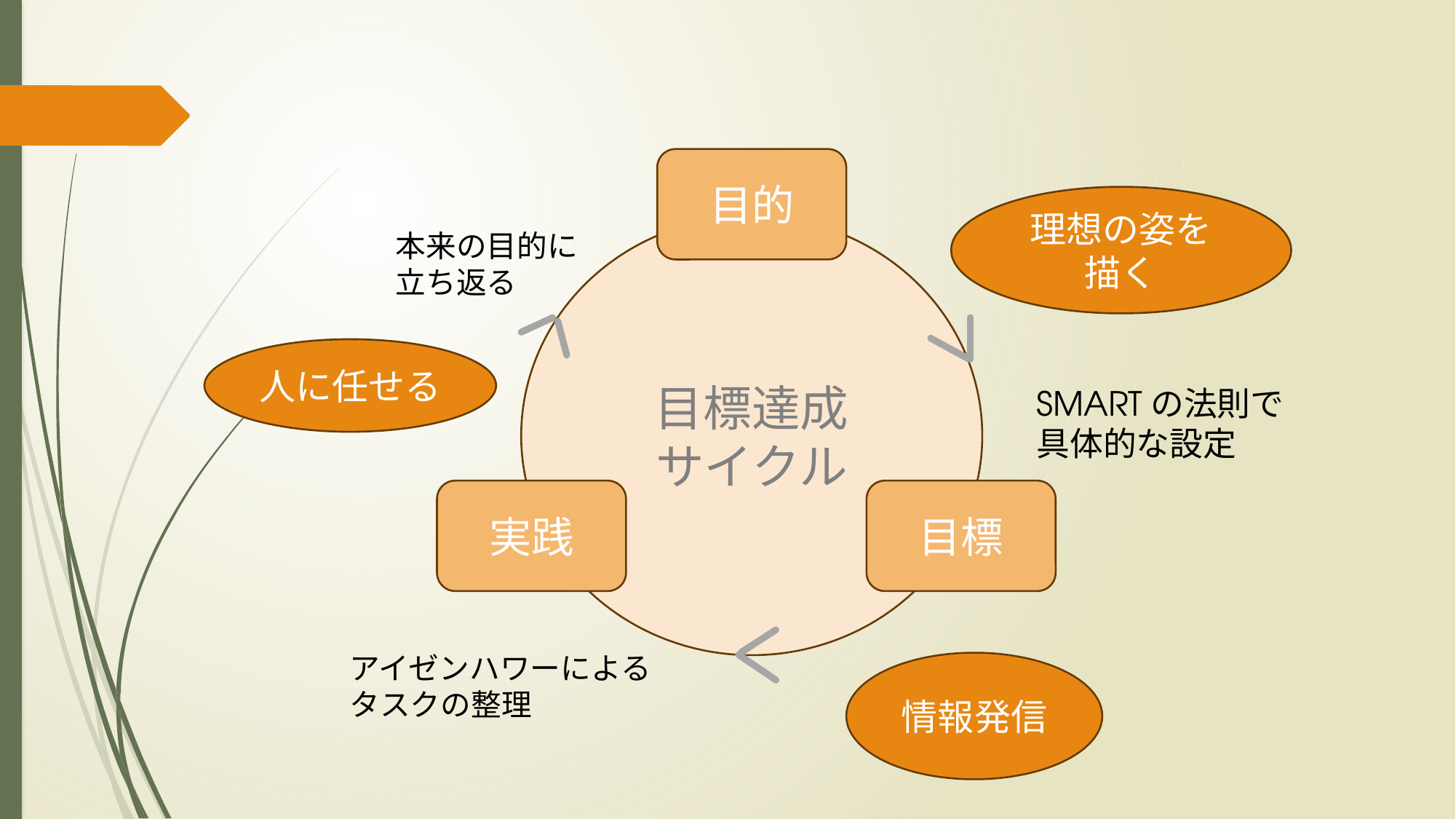

目的
理想の姿を
描く
目標達成
サイクル
本来の目的に
立ち返る
人に任せる
SMARTの法則で具体的な設定
実践
目標
アイゼンハワーによる
タスクの整理
情報発信